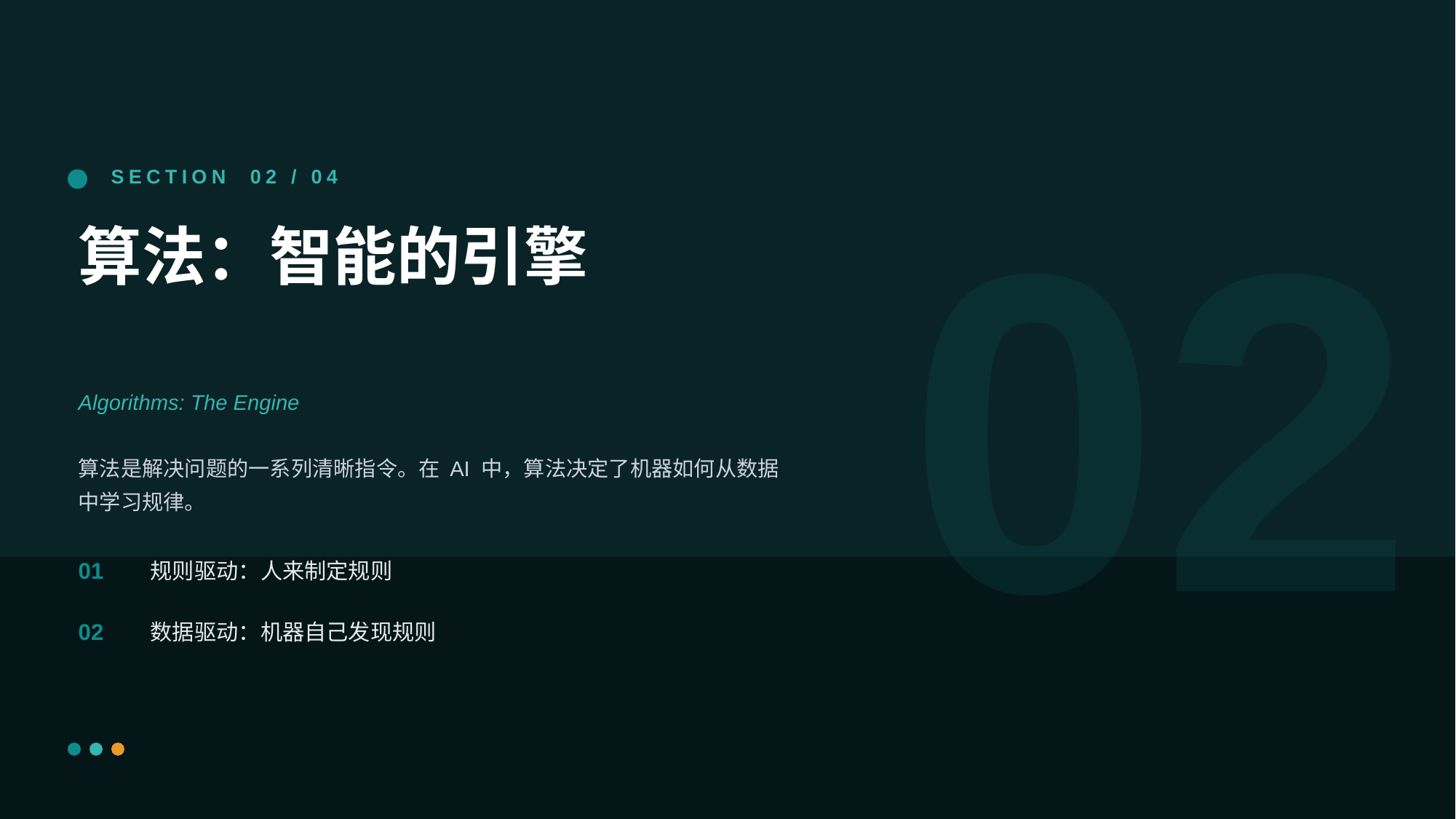

02
SECTION  02 / 04

算法：智能的引擎
Algorithms: The Engine
算法是解决问题的一系列清晰指令。在 AI 中，算法决定了机器如何从数据中学习规律。
01
规则驱动：人来制定规则

02
数据驱动：机器自己发现规则